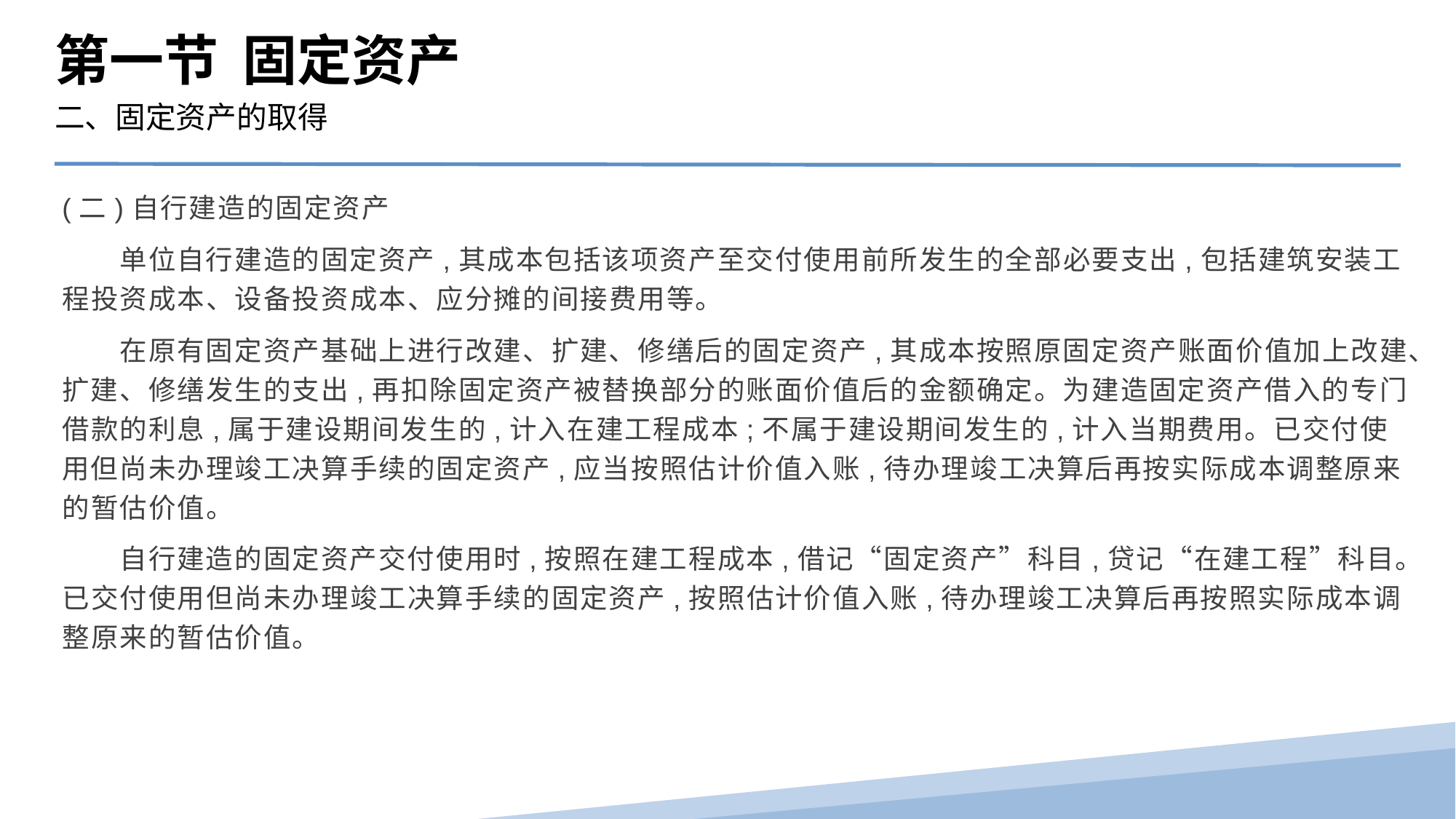

第一节  固定资产
二、固定资产的取得
(二)自行建造的固定资产
　　单位自行建造的固定资产,其成本包括该项资产至交付使用前所发生的全部必要支出,包括建筑安装工程投资成本、设备投资成本、应分摊的间接费用等。
　　在原有固定资产基础上进行改建、扩建、修缮后的固定资产,其成本按照原固定资产账面价值加上改建、扩建、修缮发生的支出,再扣除固定资产被替换部分的账面价值后的金额确定。为建造固定资产借入的专门借款的利息,属于建设期间发生的,计入在建工程成本;不属于建设期间发生的,计入当期费用。已交付使用但尚未办理竣工决算手续的固定资产,应当按照估计价值入账,待办理竣工决算后再按实际成本调整原来的暂估价值。
　　自行建造的固定资产交付使用时,按照在建工程成本,借记“固定资产”科目,贷记“在建工程”科目。已交付使用但尚未办理竣工决算手续的固定资产,按照估计价值入账,待办理竣工决算后再按照实际成本调整原来的暂估价值。